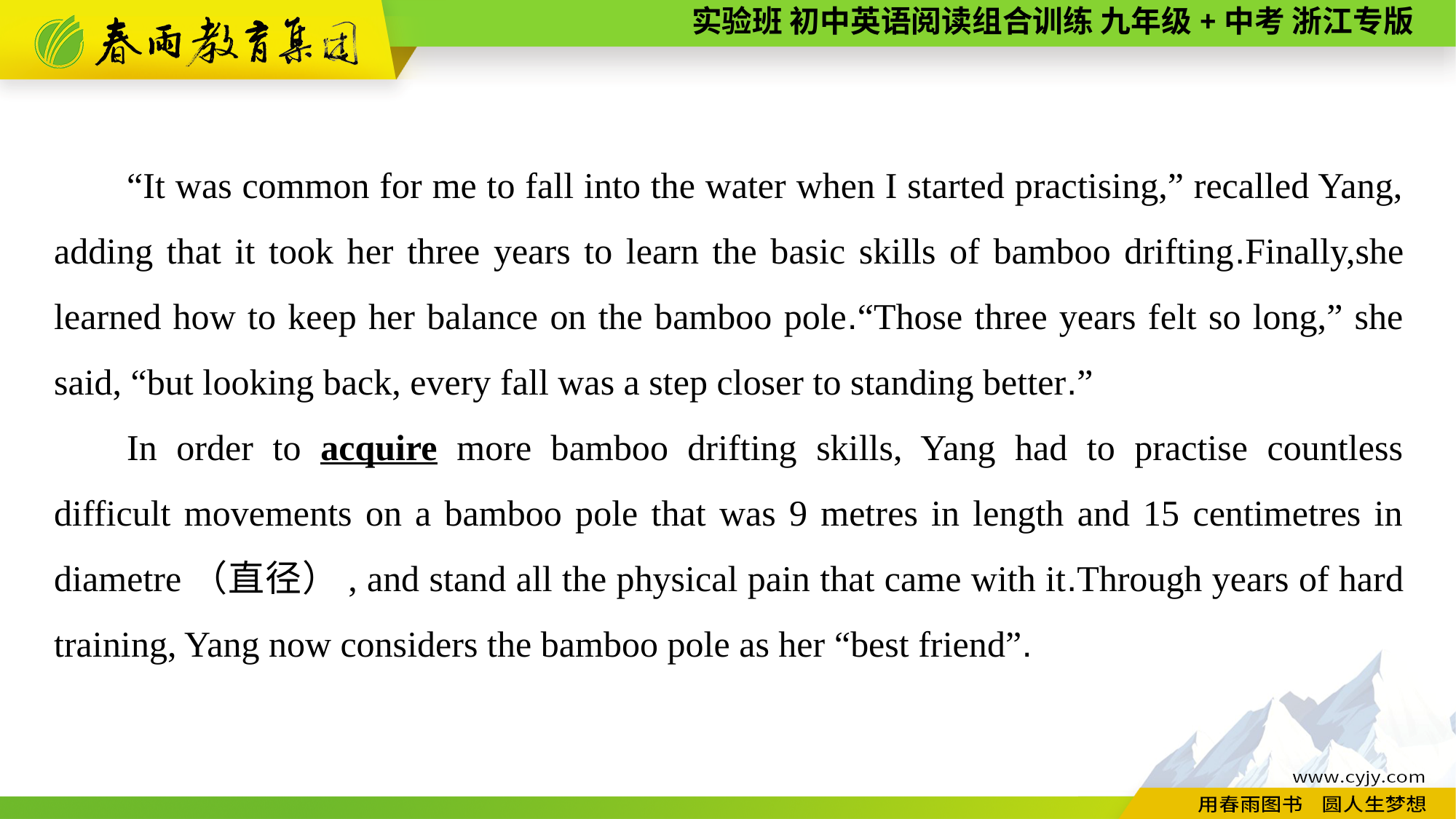

“It was common for me to fall into the water when I started practising,” recalled Yang, adding that it took her three years to learn the basic skills of bamboo drifting.Finally,she learned how to keep her balance on the bamboo pole.“Those three years felt so long,” she said, “but looking back, every fall was a step closer to standing better.”
In order to acquire more bamboo drifting skills, Yang had to practise countless difficult movements on a bamboo pole that was 9 metres in length and 15 centimetres in diametre（直径）, and stand all the physical pain that came with it.Through years of hard training, Yang now considers the bamboo pole as her “best friend”.